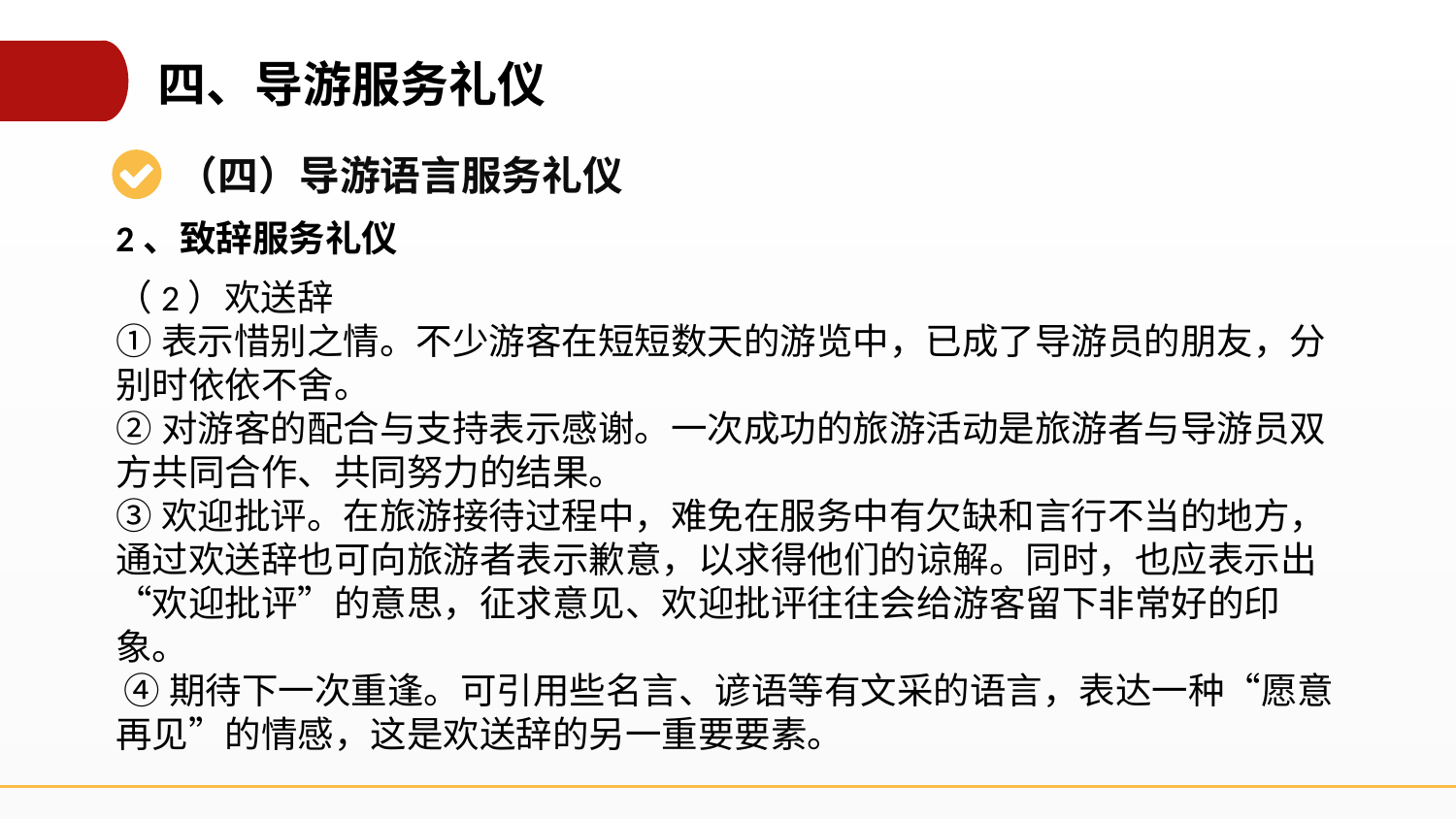

四、导游服务礼仪

（四）导游语言服务礼仪
2、致辞服务礼仪
（2）欢送辞
①表示惜别之情。不少游客在短短数天的游览中，已成了导游员的朋友，分别时依依不舍。
②对游客的配合与支持表示感谢。一次成功的旅游活动是旅游者与导游员双方共同合作、共同努力的结果。
③欢迎批评。在旅游接待过程中，难免在服务中有欠缺和言行不当的地方，通过欢送辞也可向旅游者表示歉意，以求得他们的谅解。同时，也应表示出“欢迎批评”的意思，征求意见、欢迎批评往往会给游客留下非常好的印象。
 ④期待下一次重逢。可引用些名言、谚语等有文采的语言，表达一种“愿意再见”的情感，这是欢送辞的另一重要要素。